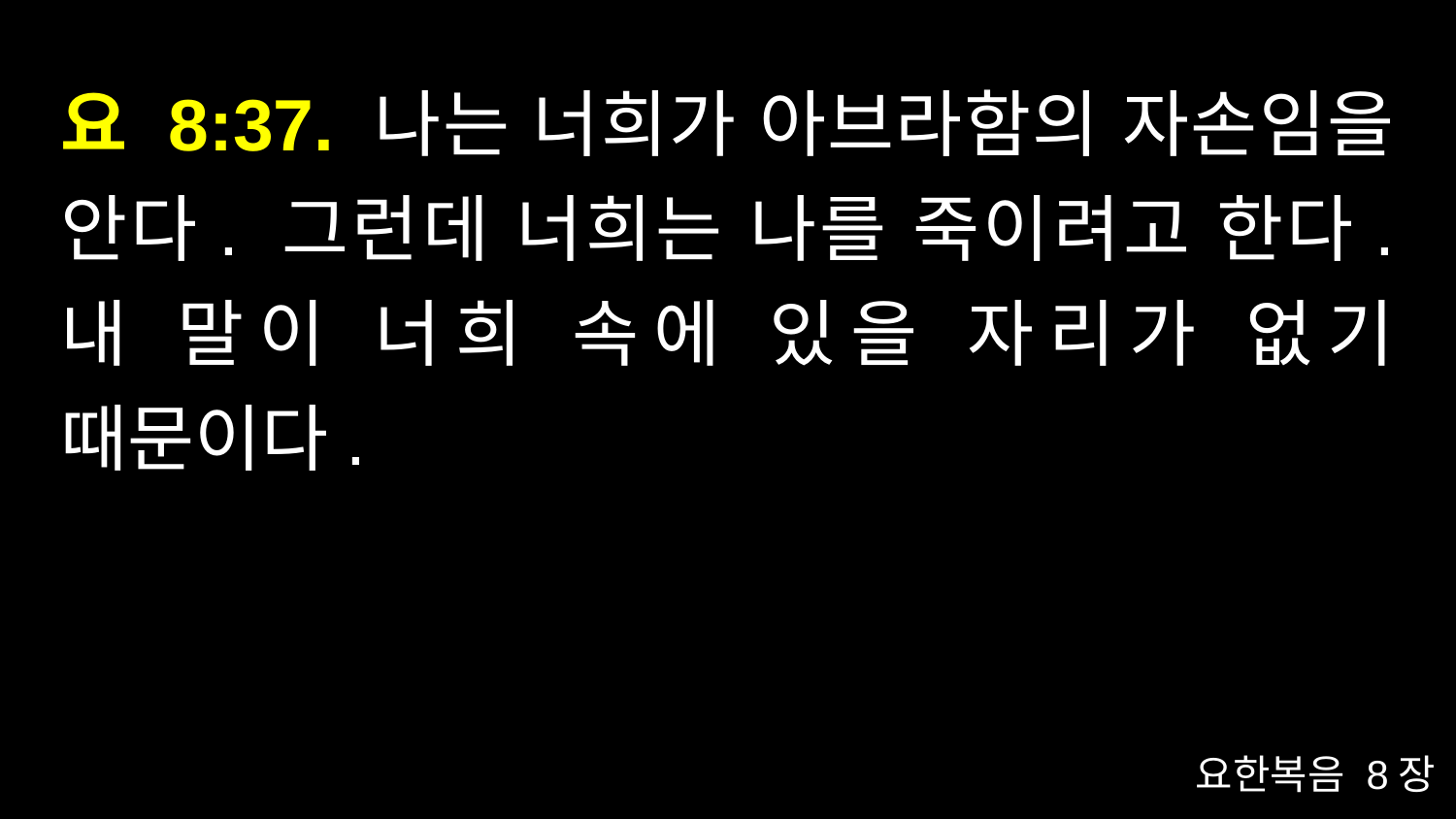

# 요 8:37. 나는 너희가 아브라함의 자손임을 안다. 그런데 너희는 나를 죽이려고 한다. 내 말이 너희 속에 있을 자리가 없기 때문이다.
요한복음 8장